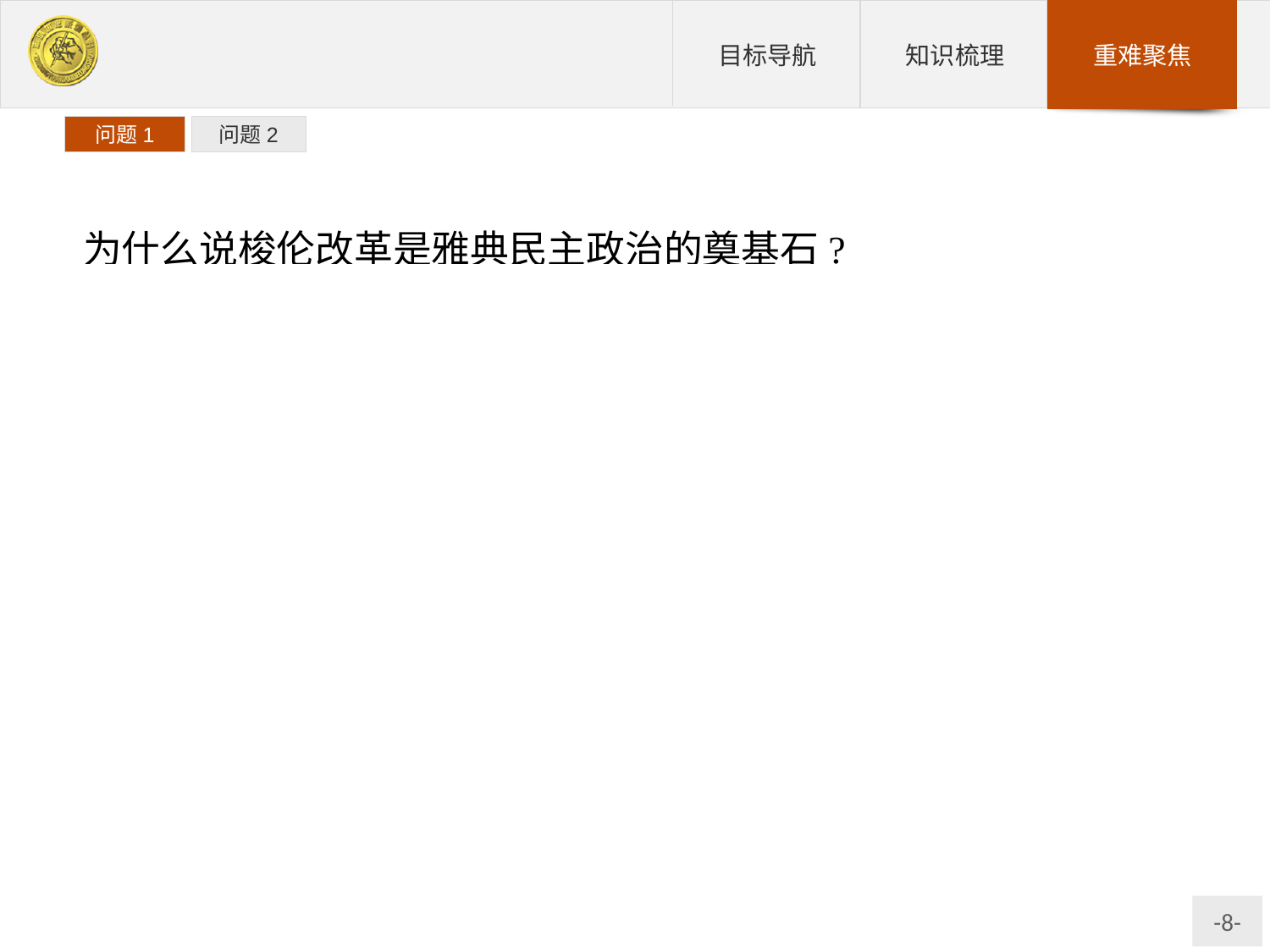

问题1
问题2
为什么说梭伦改革是雅典民主政治的奠基石?
(1)梭伦改革的措施,无论是经济方面的,还是政治方面的,都沉重地打击了旧有的氏族贵族的势力,动摇了贵族的专制权力,为民主政治的形成创造了条件。
(2)梭伦的经济改革稳定了雅典公民群体,促进了工商业奴隶主阶层的崛起,使雅典社会结构发展为贵族奴隶主、工商业奴隶主、平民三足鼎立的多元社会格局,为雅典民主政治奠定了社会基础。
(3)梭伦改革的政治措施,使下层平民得以参与国家政治,为雅典民主政治提供了制度保证;渗透在改革中的“中庸”精神为雅典民主政治和西方民主政治提供了价值观基础。